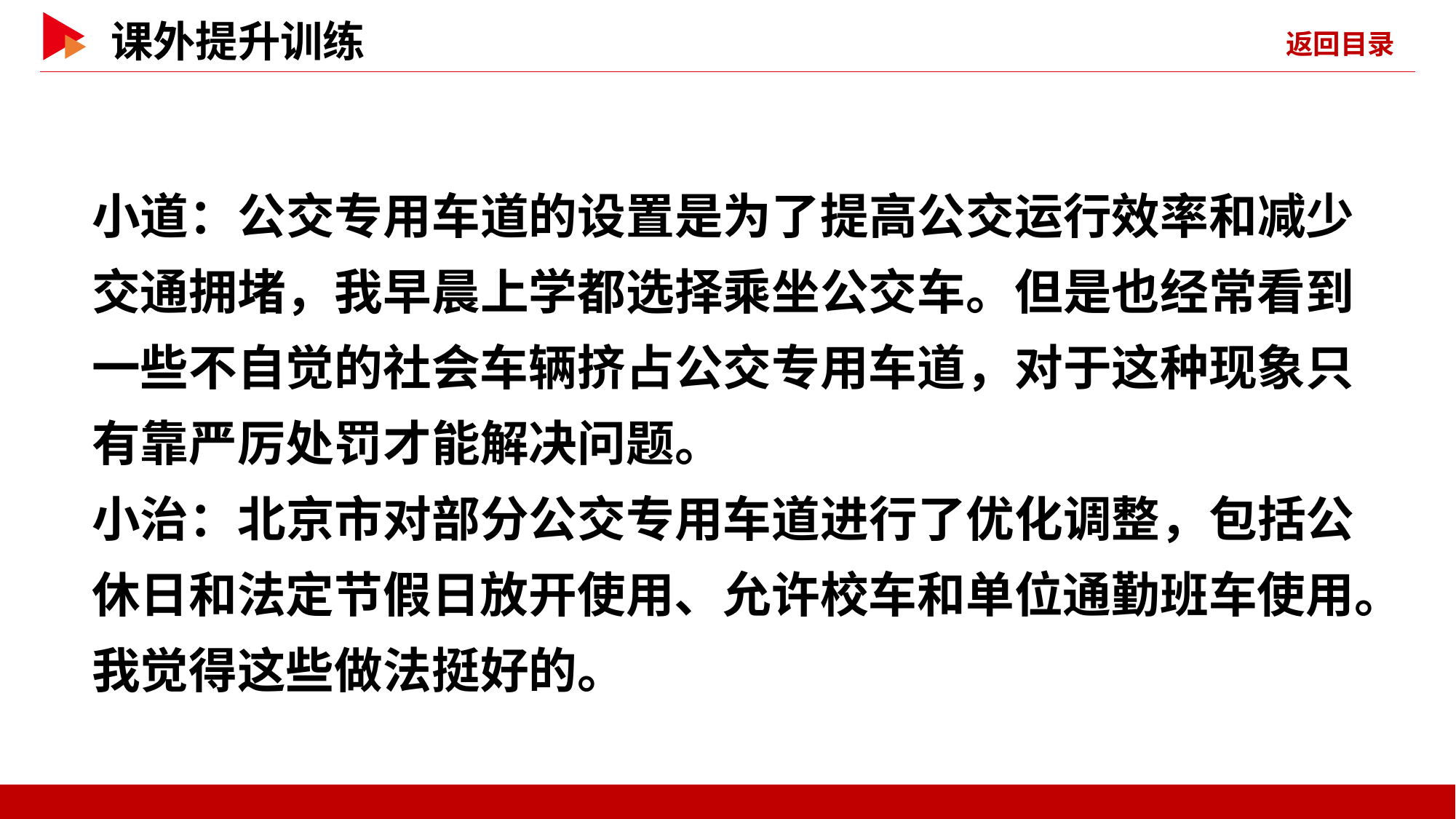

小道：公交专用车道的设置是为了提高公交运行效率和减少交通拥堵，我早晨上学都选择乘坐公交车。但是也经常看到一些不自觉的社会车辆挤占公交专用车道，对于这种现象只有靠严厉处罚才能解决问题。
小治：北京市对部分公交专用车道进行了优化调整，包括公休日和法定节假日放开使用、允许校车和单位通勤班车使用。我觉得这些做法挺好的。